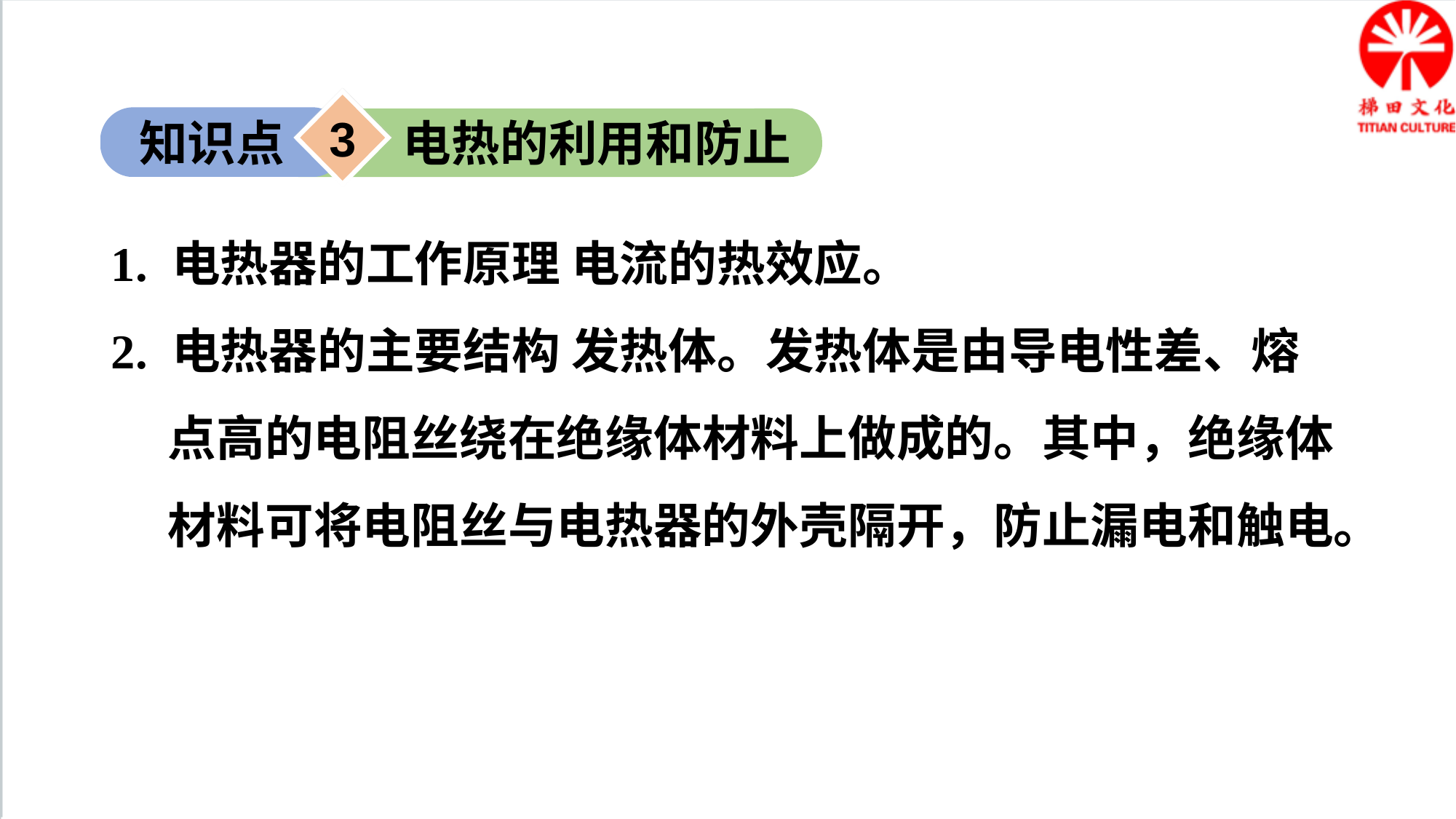

3
知识点
电热的利用和防止

1. 电热器的工作原理 电流的热效应。
2. 电热器的主要结构 发热体。发热体是由导电性差、熔点高的电阻丝绕在绝缘体材料上做成的。其中，绝缘体材料可将电阻丝与电热器的外壳隔开，防止漏电和触电。